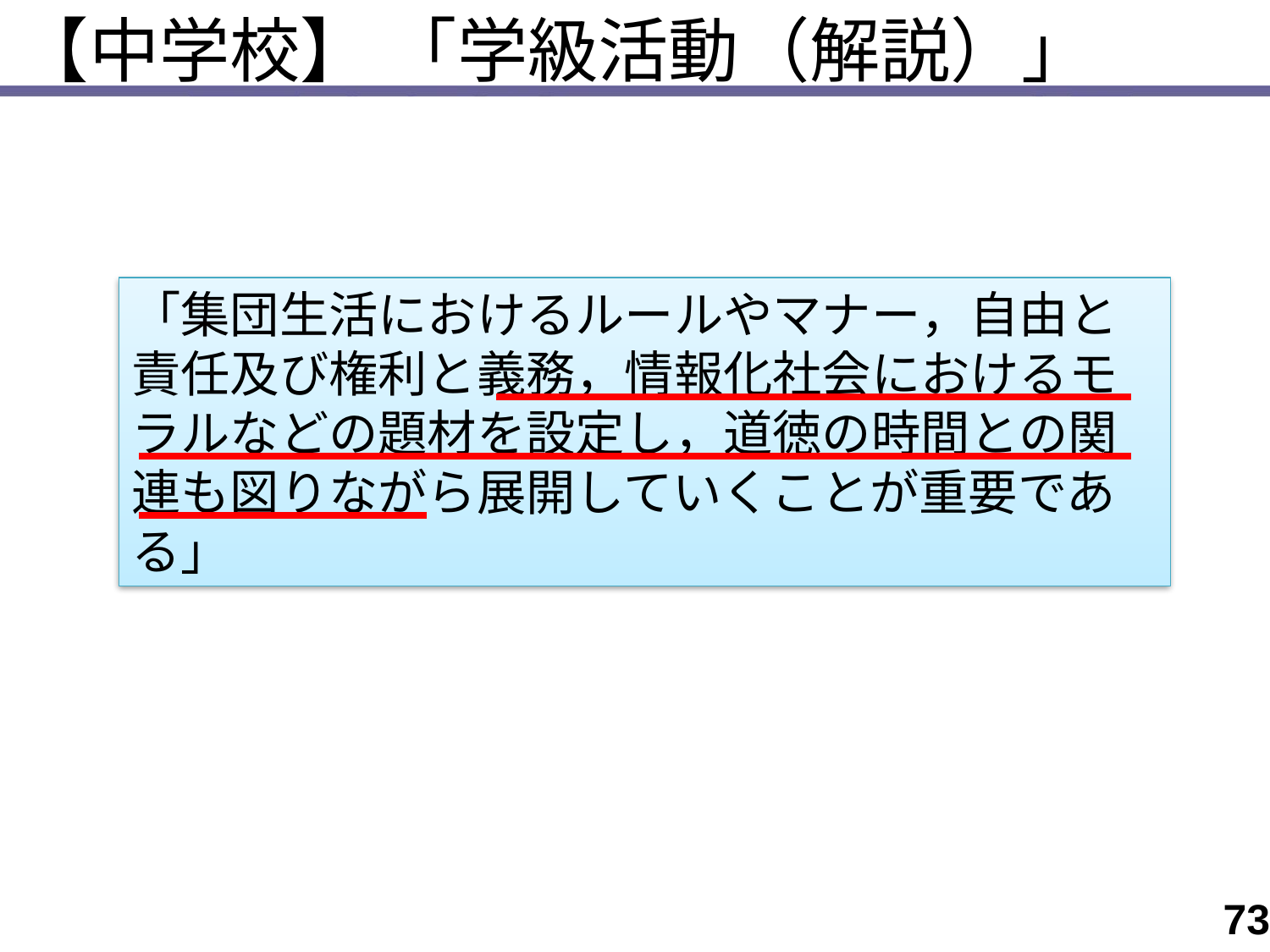

【中学校】 「学級活動（解説）」
「集団生活におけるルールやマナー，自由と責任及び権利と義務，情報化社会におけるモラルなどの題材を設定し，道徳の時間との関連も図りながら展開していくことが重要である」
73